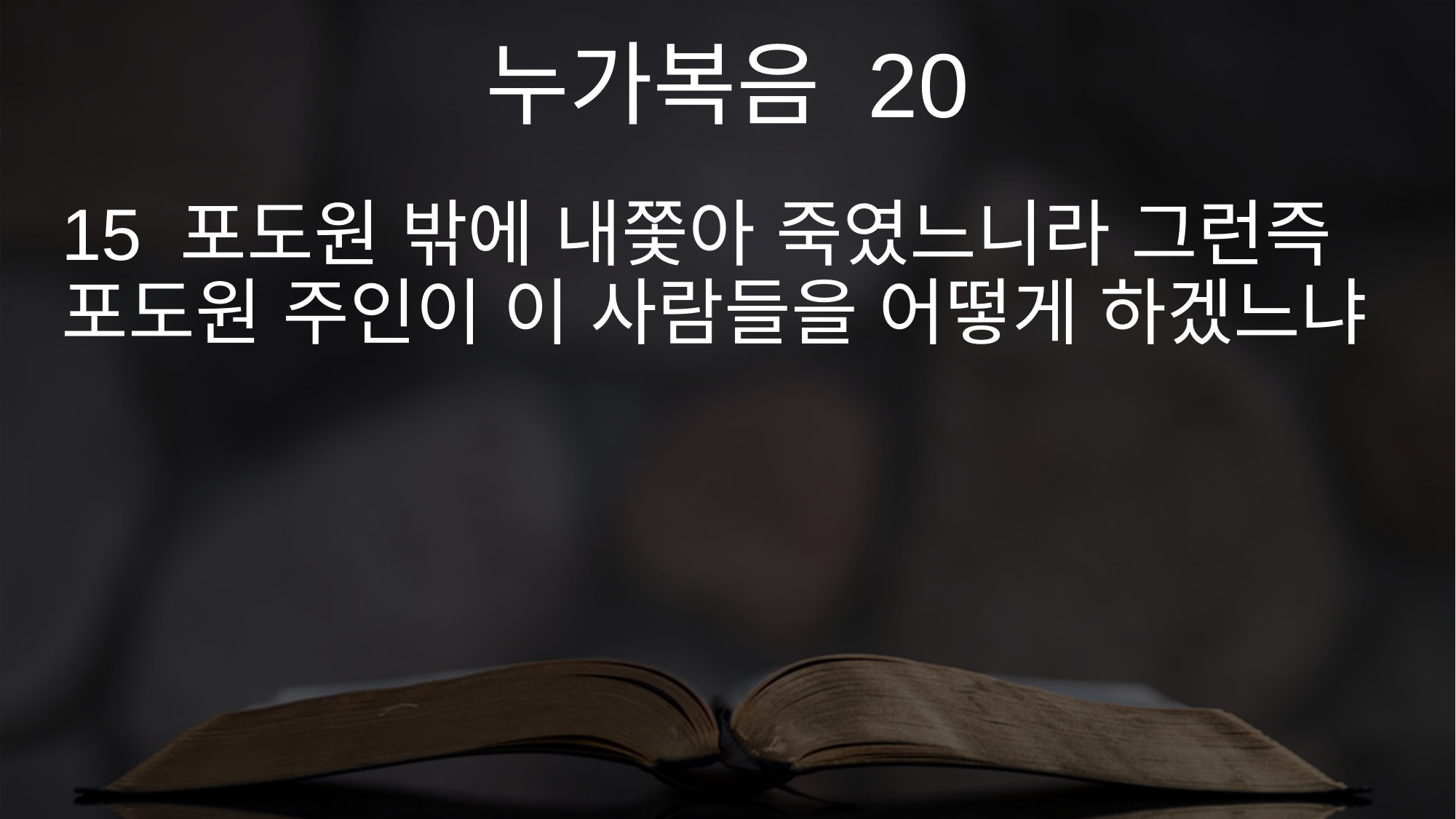

누가복음 20
15 포도원 밖에 내쫓아 죽였느니라 그런즉 포도원 주인이 이 사람들을 어떻게 하겠느냐